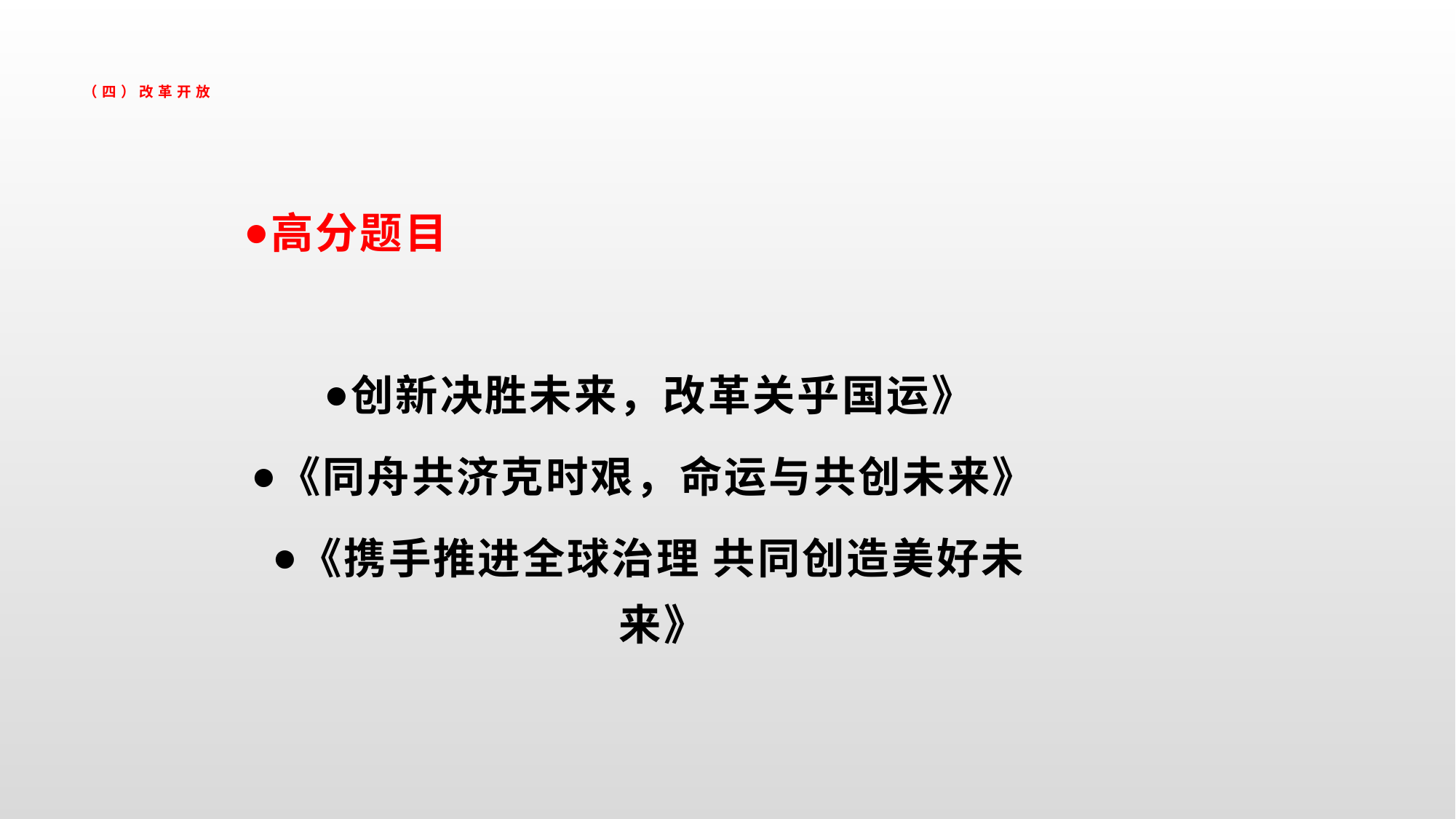

# （四）改革开放
高分题目

创新决胜未来，改革关乎国运》
《同舟共济克时艰，命运与共创未来》
《携手推进全球治理 共同创造美好未来》